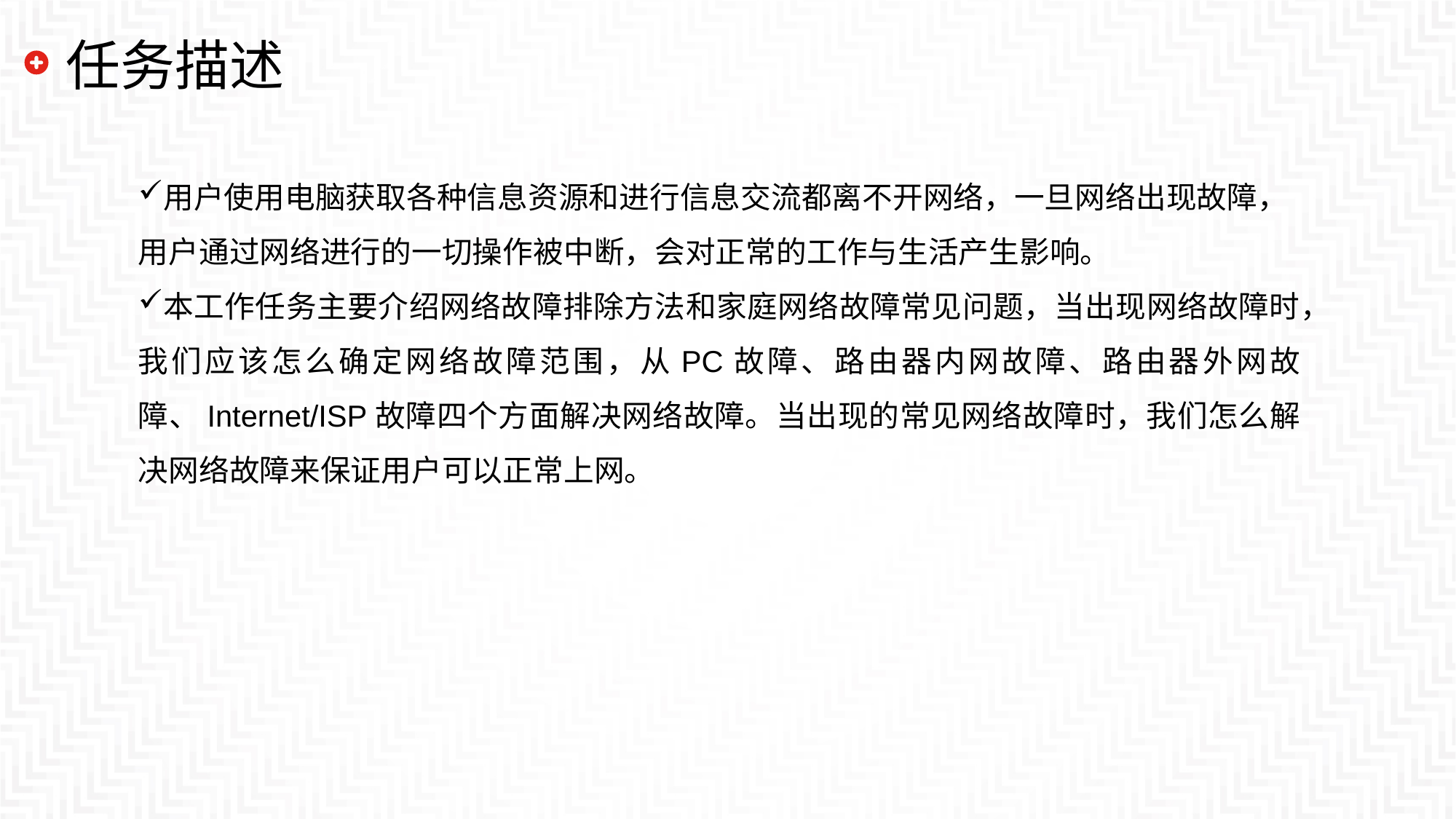

# 任务描述
用户使用电脑获取各种信息资源和进行信息交流都离不开网络，一旦网络出现故障，
用户通过网络进行的一切操作被中断，会对正常的工作与生活产生影响。
本工作任务主要介绍网络故障排除方法和家庭网络故障常见问题，当出现网络故障时，我们应该怎么确定网络故障范围，从PC故障、路由器内网故障、路由器外网故障、Internet/ISP故障四个方面解决网络故障。当出现的常见网络故障时，我们怎么解决网络故障来保证用户可以正常上网。